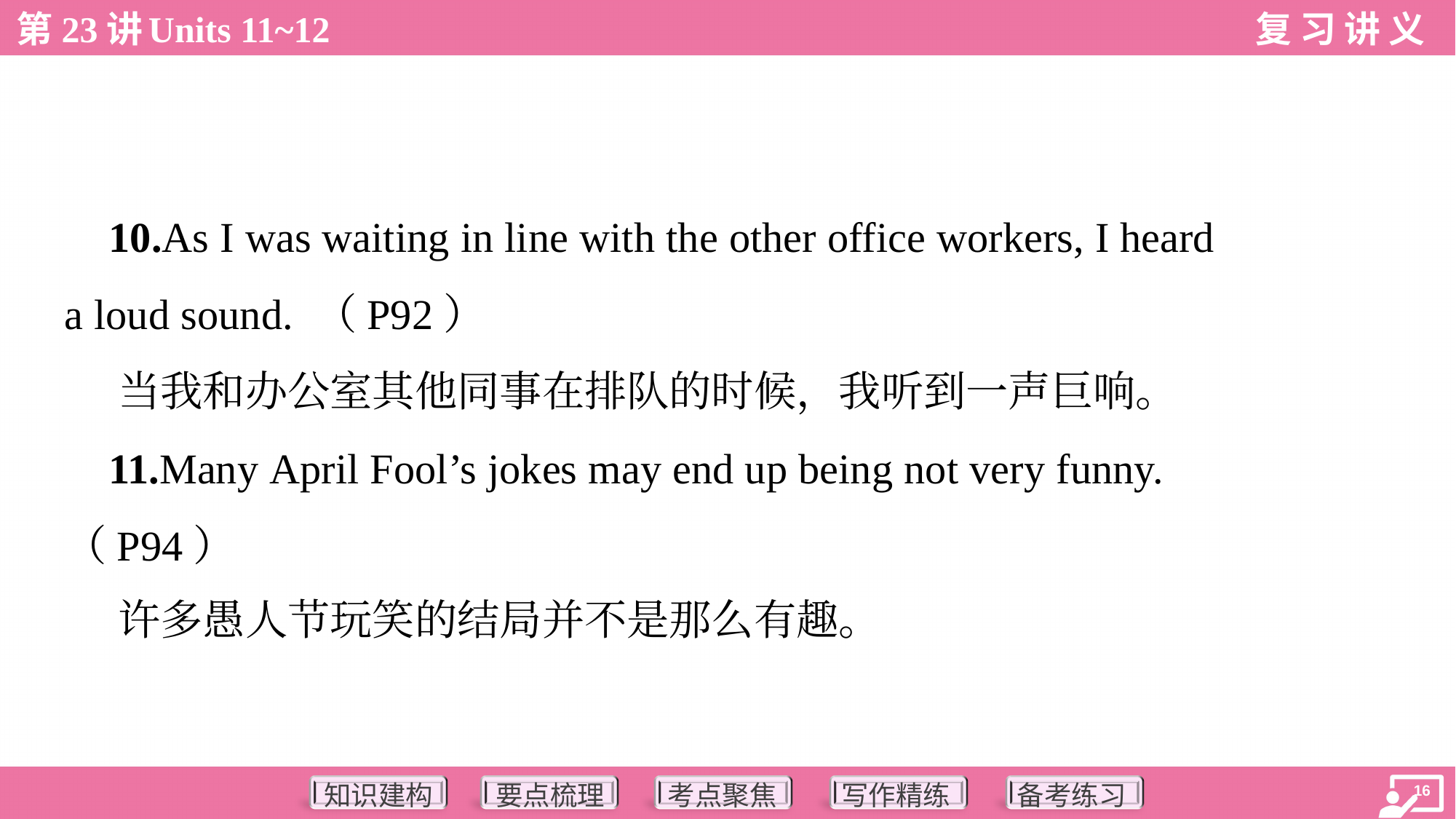

10.As I was waiting in line with the other office workers, I heard
a loud sound. （P92）
    当我和办公室其他同事在排队的时候，我听到一声巨响。
    11.Many April Fool’s jokes may end up being not very funny.
（P94）
    许多愚人节玩笑的结局并不是那么有趣。